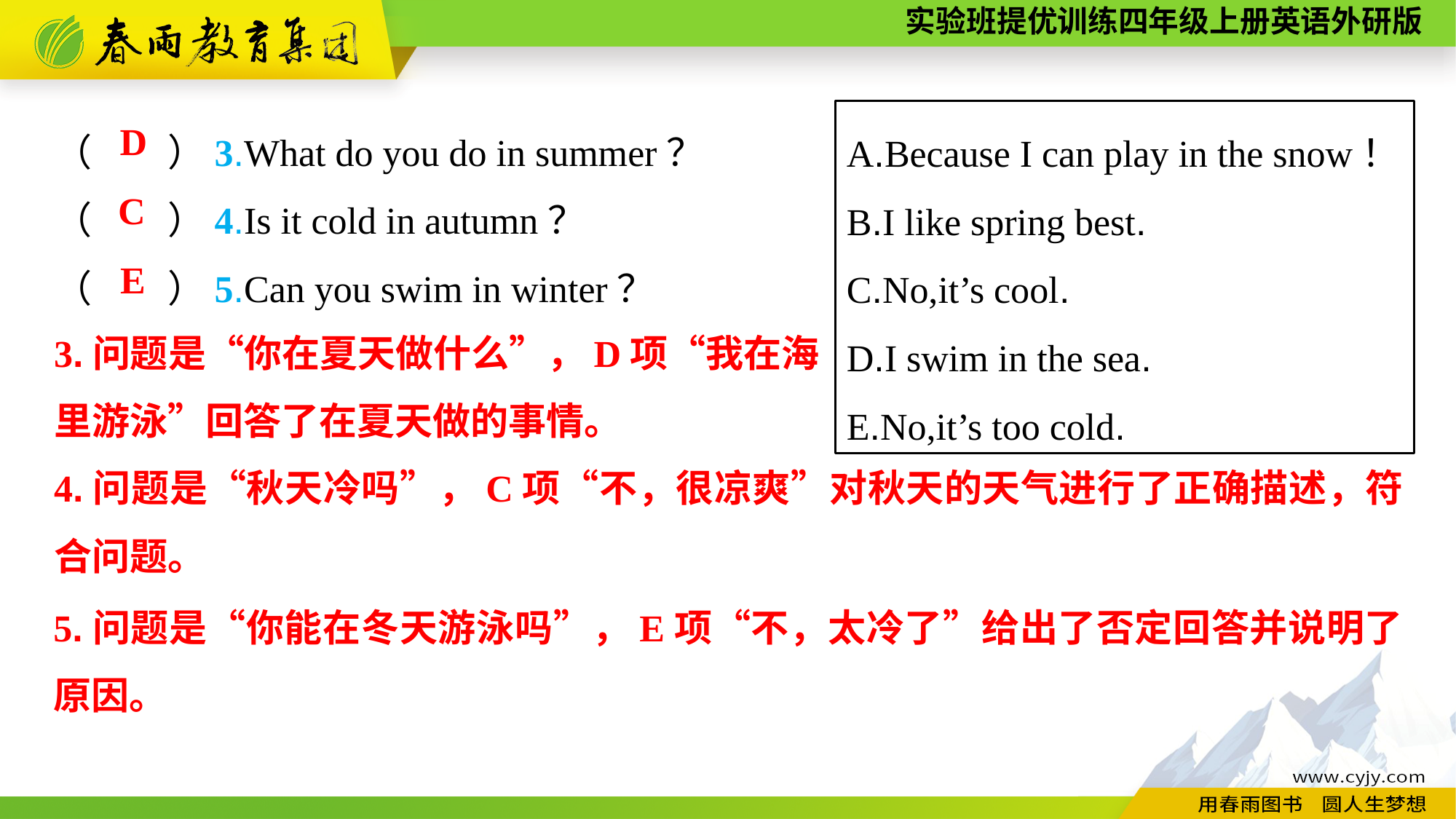

（　　）3.What do you do in summer？
（　　）4.Is it cold in autumn？
（　　）5.Can you swim in winter？
A.Because I can play in the snow！
B.I like spring best.
C.No,it’s cool.
D.I swim in the sea.
E.No,it’s too cold.
D
C
E
3.问题是“你在夏天做什么”，D项“我在海
里游泳”回答了在夏天做的事情。
4.问题是“秋天冷吗”，C项“不，很凉爽”对秋天的天气进行了正确描述，符合问题。
5.问题是“你能在冬天游泳吗”，E项“不，太冷了”给出了否定回答并说明了原因。